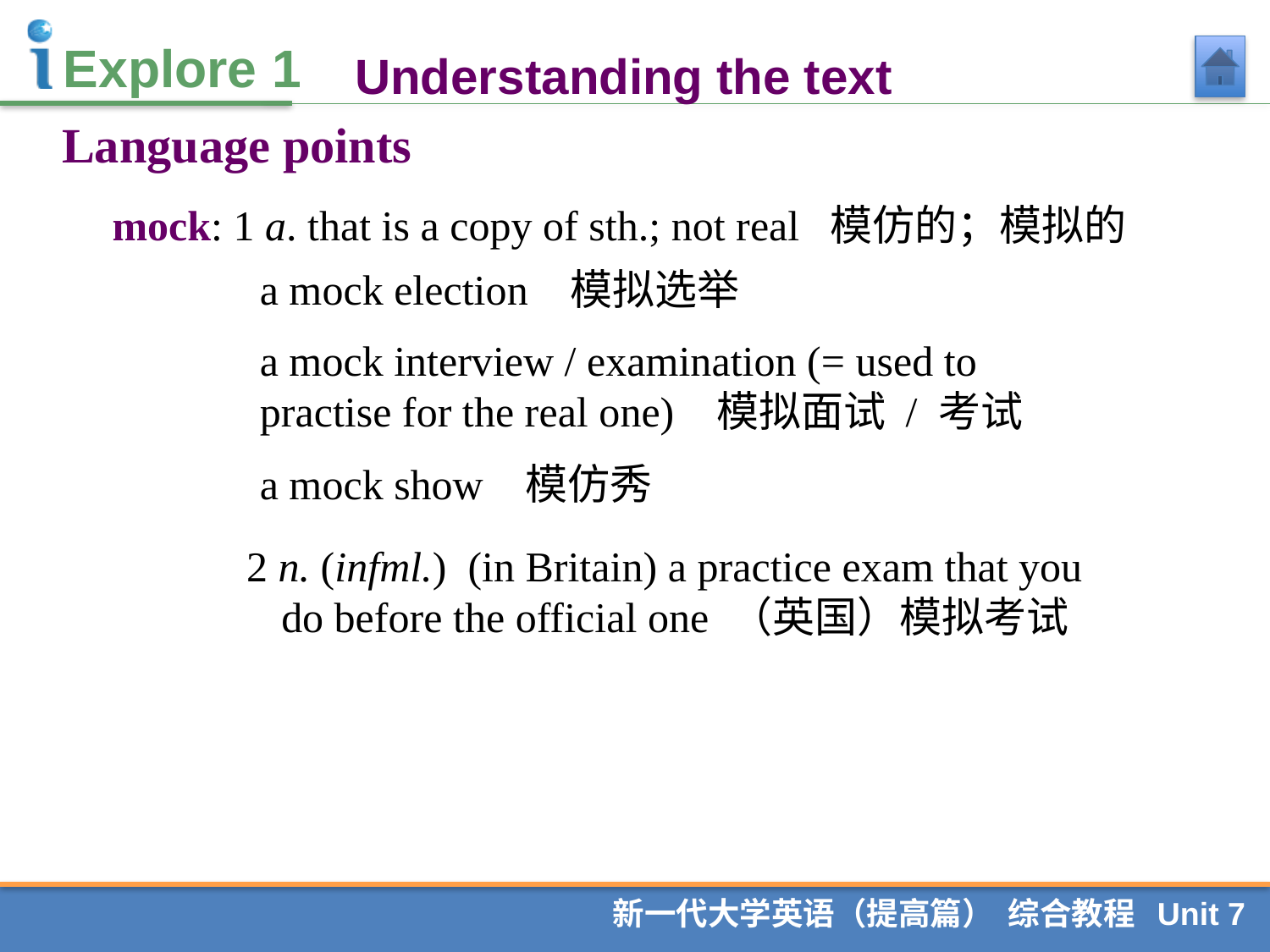

Understanding the text
Language points
mock: 1 a. that is a copy of sth.; not real  模仿的；模拟的
a mock election   模拟选举
a mock interview / examination (= used to practise for the real one)   模拟面试 / 考试
a mock show   模仿秀
2 n. (infml.)  (in Britain) a practice exam that you do before the official one （英国）模拟考试